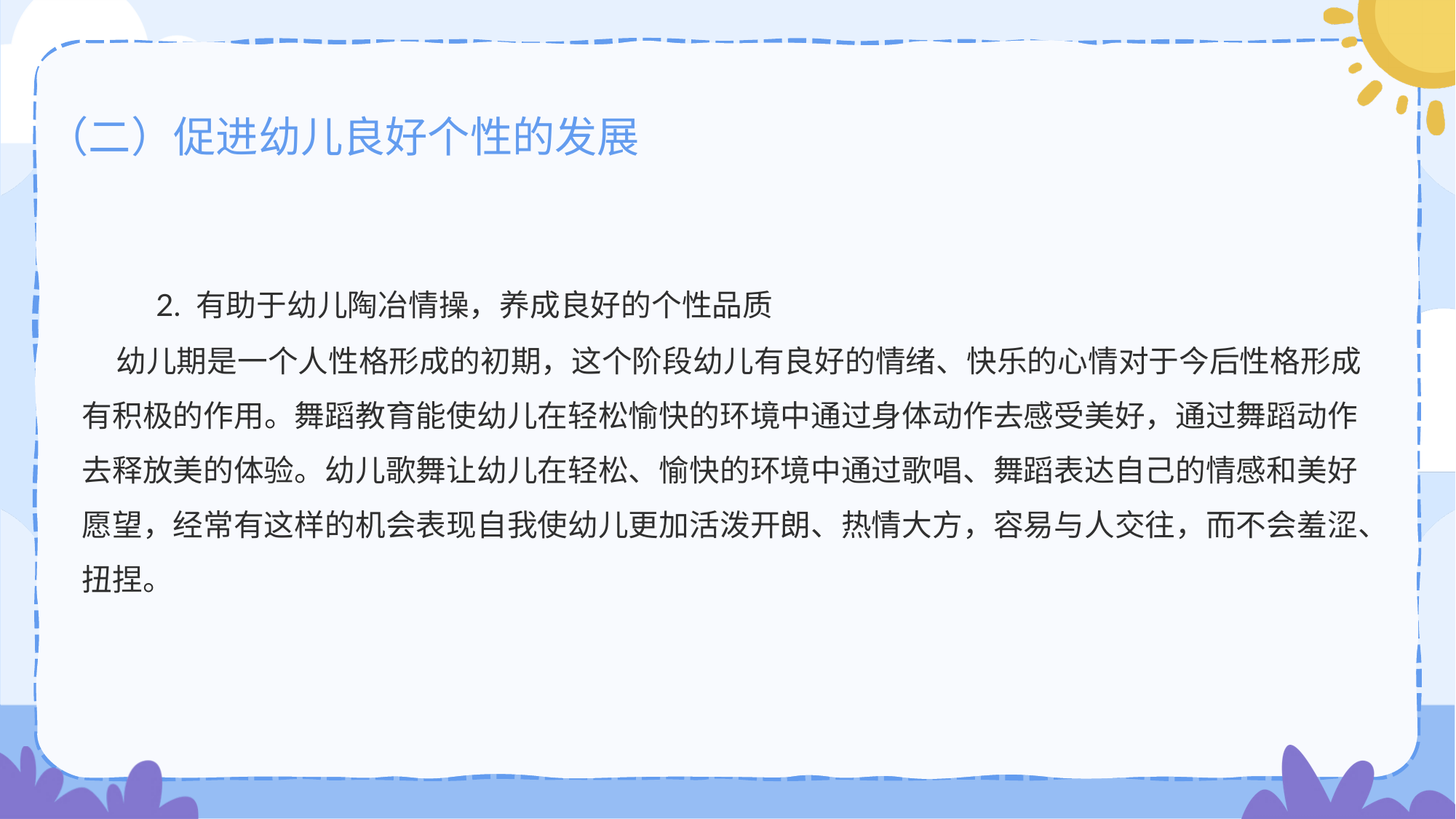

（二）促进幼儿良好个性的发展
        2. 有助于幼儿陶冶情操，养成良好的个性品质
    幼儿期是一个人性格形成的初期，这个阶段幼儿有良好的情绪、快乐的心情对于今后性格形成有积极的作用。舞蹈教育能使幼儿在轻松愉快的环境中通过身体动作去感受美好，通过舞蹈动作去释放美的体验。幼儿歌舞让幼儿在轻松、愉快的环境中通过歌唱、舞蹈表达自己的情感和美好愿望，经常有这样的机会表现自我使幼儿更加活泼开朗、热情大方，容易与人交往，而不会羞涩、扭捏。